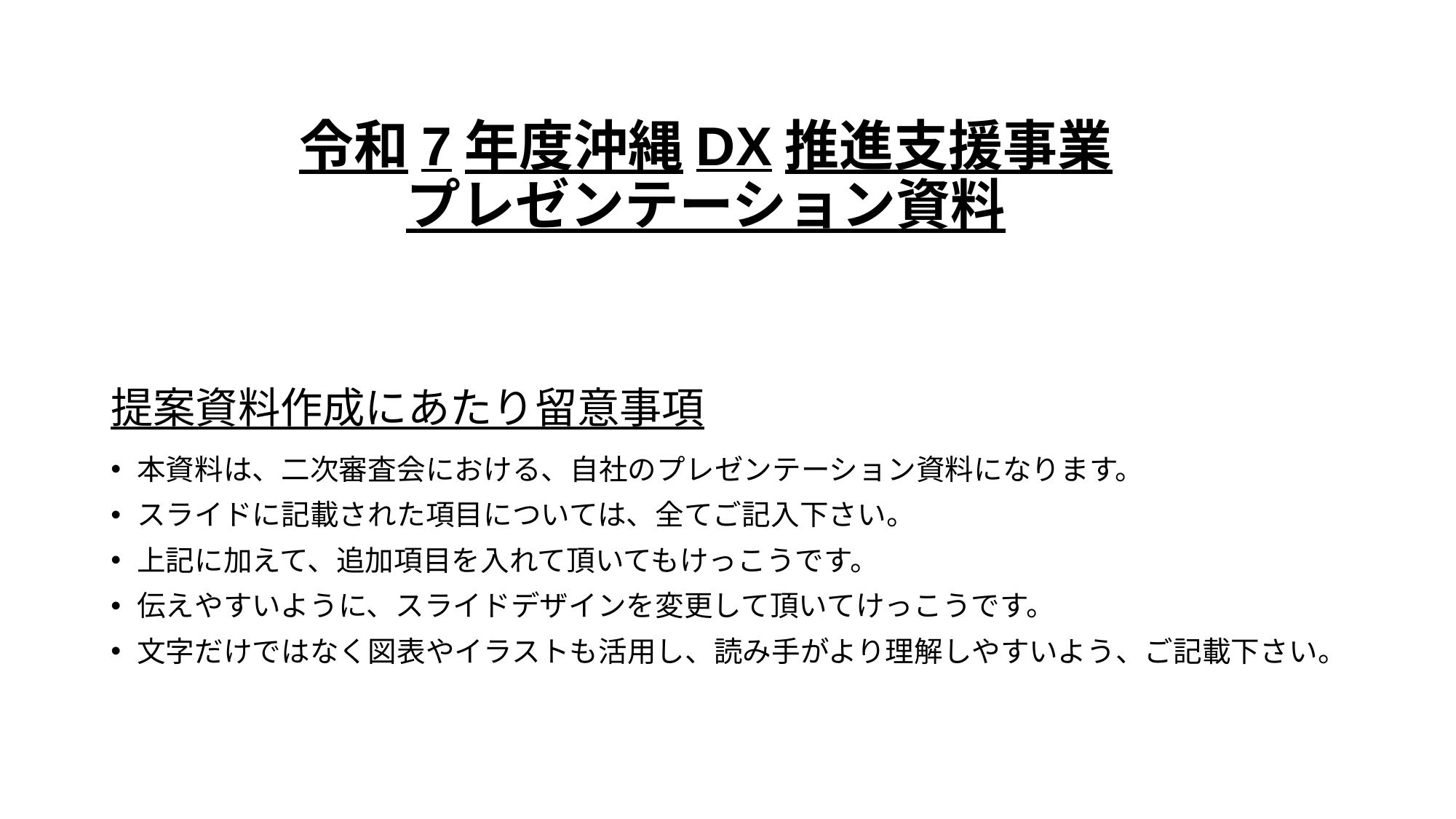

令和7年度沖縄DX推進支援事業
プレゼンテーション資料
# 提案資料作成にあたり留意事項
本資料は、二次審査会における、自社のプレゼンテーション資料になります。
スライドに記載された項目については、全てご記入下さい。
上記に加えて、追加項目を入れて頂いてもけっこうです。
伝えやすいように、スライドデザインを変更して頂いてけっこうです。
文字だけではなく図表やイラストも活用し、読み手がより理解しやすいよう、ご記載下さい。